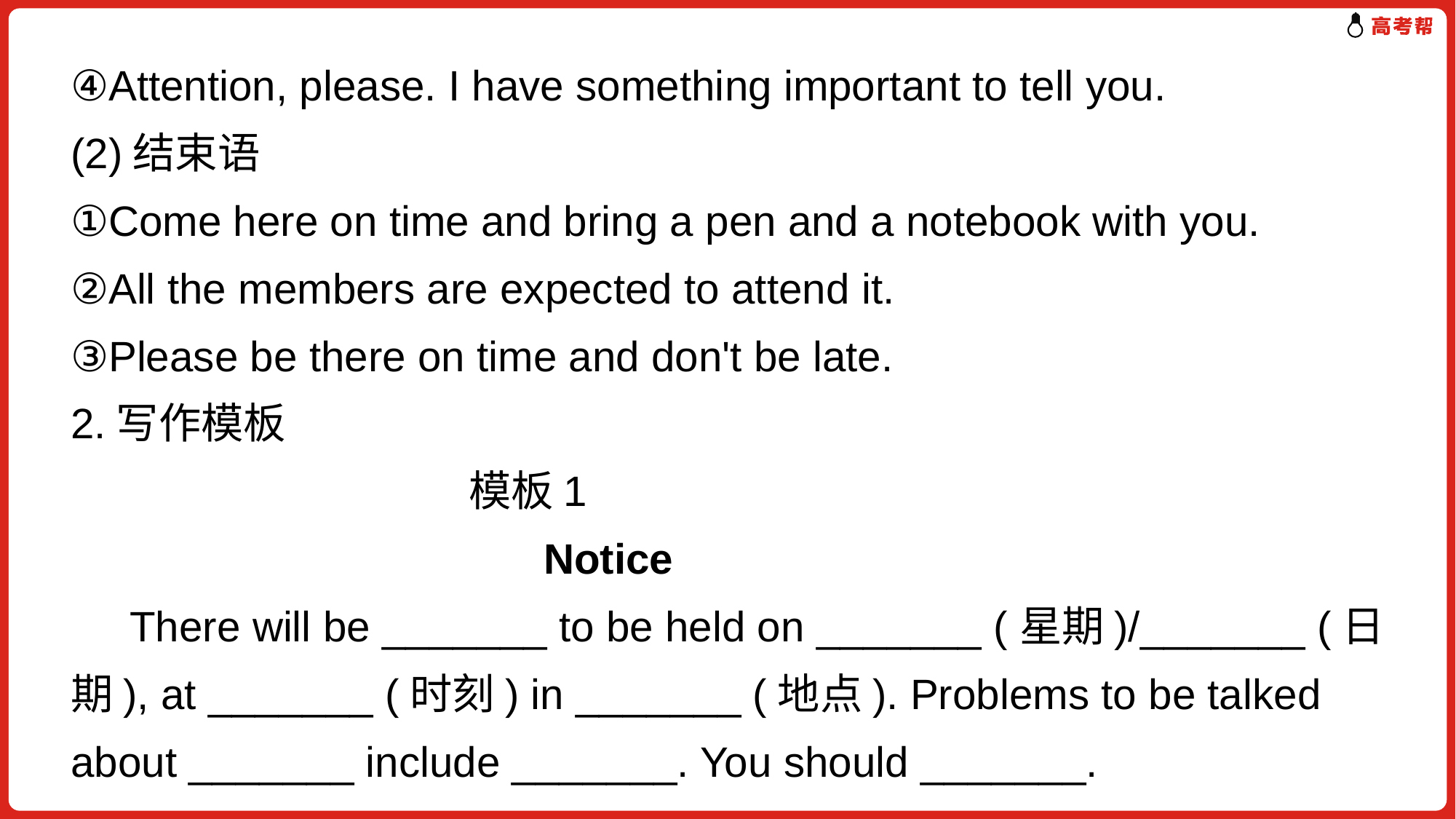

④Attention, please. I have something important to tell you.
(2)结束语
①Come here on time and bring a pen and a notebook with you.
②All the members are expected to attend it.
③Please be there on time and don't be late.
2.写作模板
                                         模板1
                                        Notice
     There will be _______ to be held on _______ (星期)/_______ (日期), at _______ (时刻) in _______ (地点). Problems to be talked about _______ include _______. You should _______.